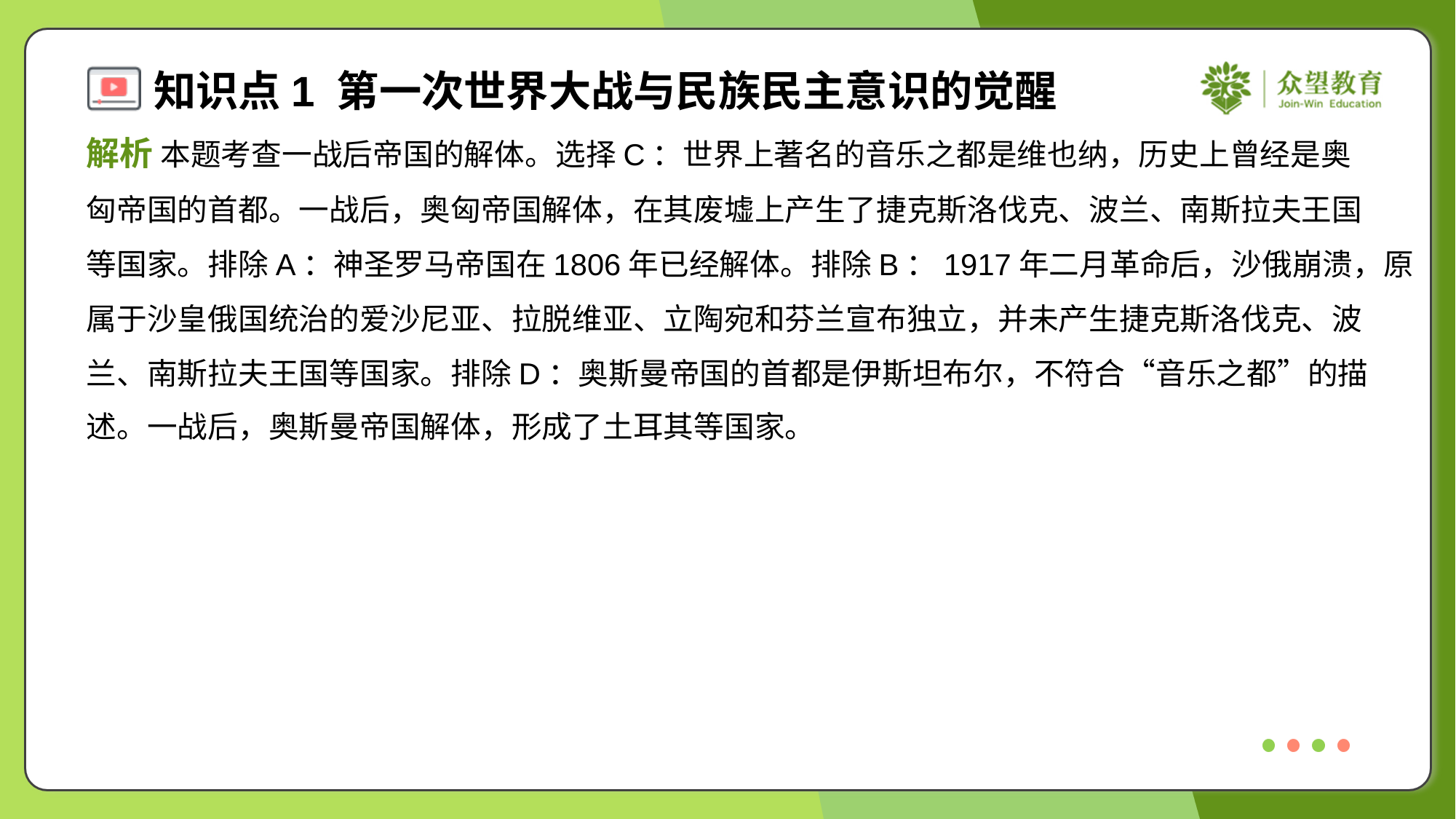

解析 本题考查一战后帝国的解体。选择C：世界上著名的音乐之都是维也纳，历史上曾经是奥
匈帝国的首都。一战后，奥匈帝国解体，在其废墟上产生了捷克斯洛伐克、波兰、南斯拉夫王国
等国家。排除A：神圣罗马帝国在1806年已经解体。排除B：1917年二月革命后，沙俄崩溃，原
属于沙皇俄国统治的爱沙尼亚、拉脱维亚、立陶宛和芬兰宣布独立，并未产生捷克斯洛伐克、波
兰、南斯拉夫王国等国家。排除D：奥斯曼帝国的首都是伊斯坦布尔，不符合“音乐之都”的描
述。一战后，奥斯曼帝国解体，形成了土耳其等国家。